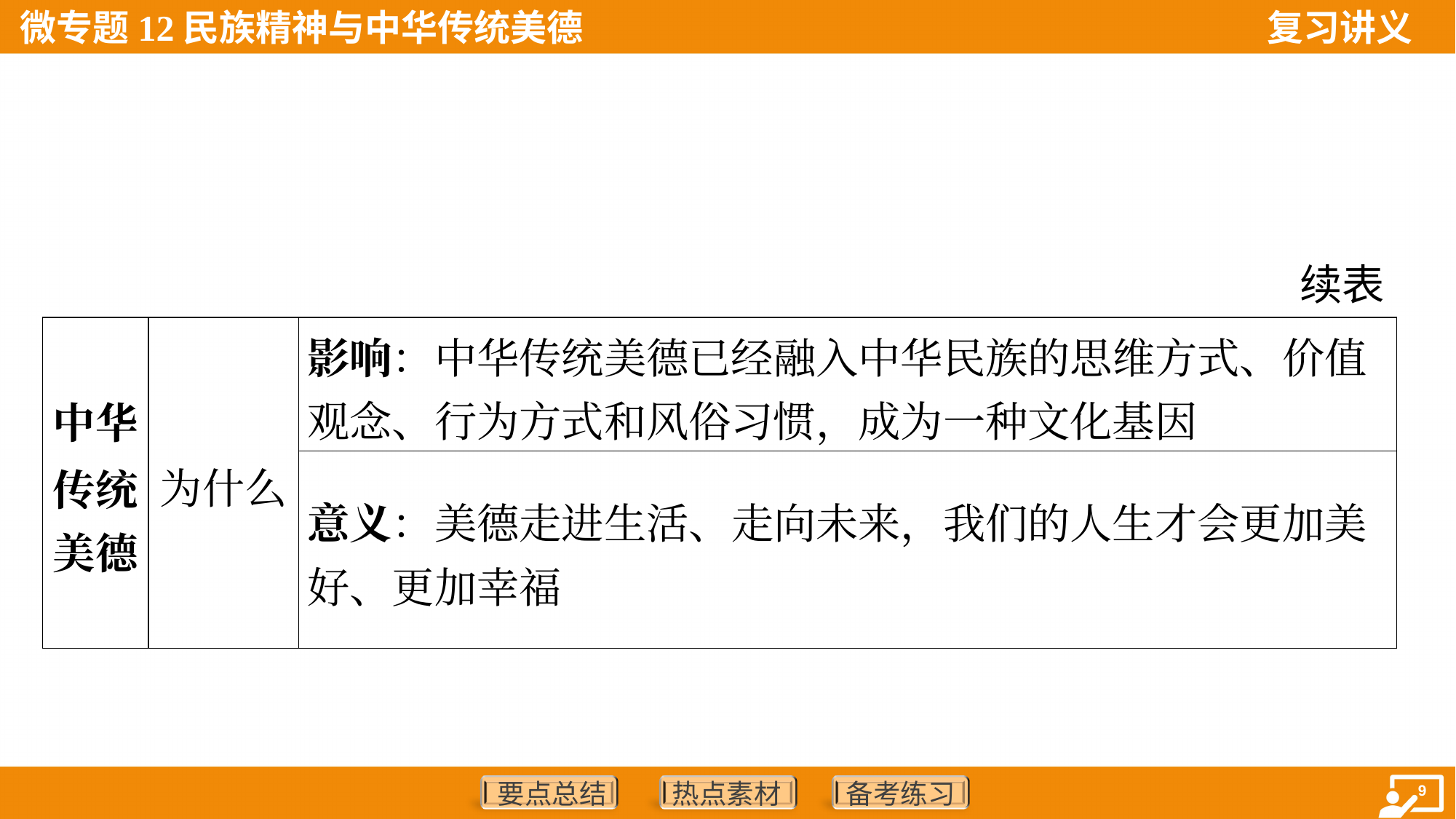

续表
| 中华 传统 美德 | 为什么 | 影响：中华传统美德已经融入中华民族的思维方式、价值 观念、行为方式和风俗习惯，成为一种文化基因 |
| --- | --- | --- |
|  |  | 意义：美德走进生活、走向未来，我们的人生才会更加美 好、更加幸福 |